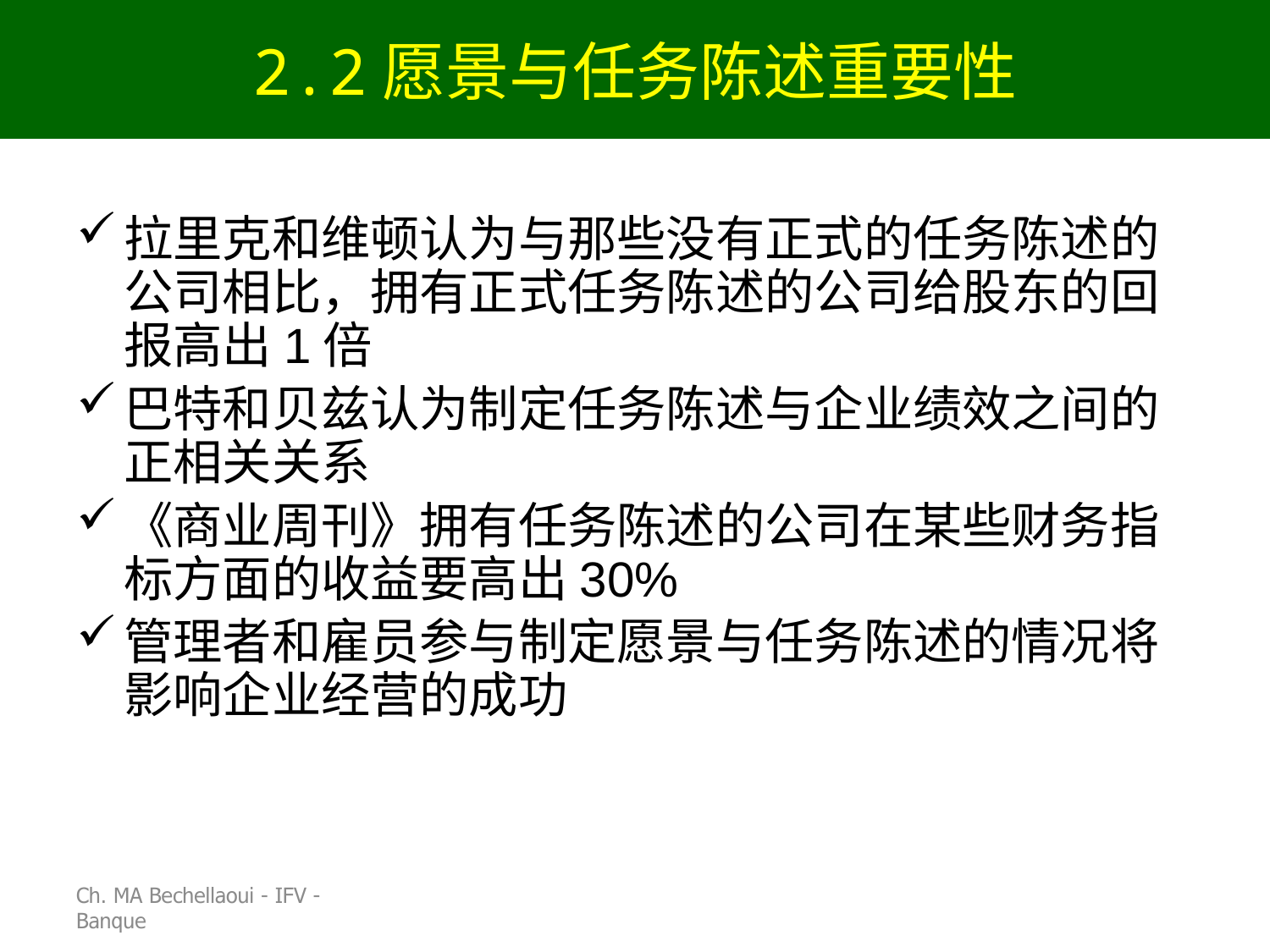

# 2.2愿景与任务陈述重要性
Ch. MA Bechellaoui - IFV - Banque
拉里克和维顿认为与那些没有正式的任务陈述的公司相比，拥有正式任务陈述的公司给股东的回报高出1倍
巴特和贝兹认为制定任务陈述与企业绩效之间的正相关关系
《商业周刊》拥有任务陈述的公司在某些财务指标方面的收益要高出30%
管理者和雇员参与制定愿景与任务陈述的情况将影响企业经营的成功